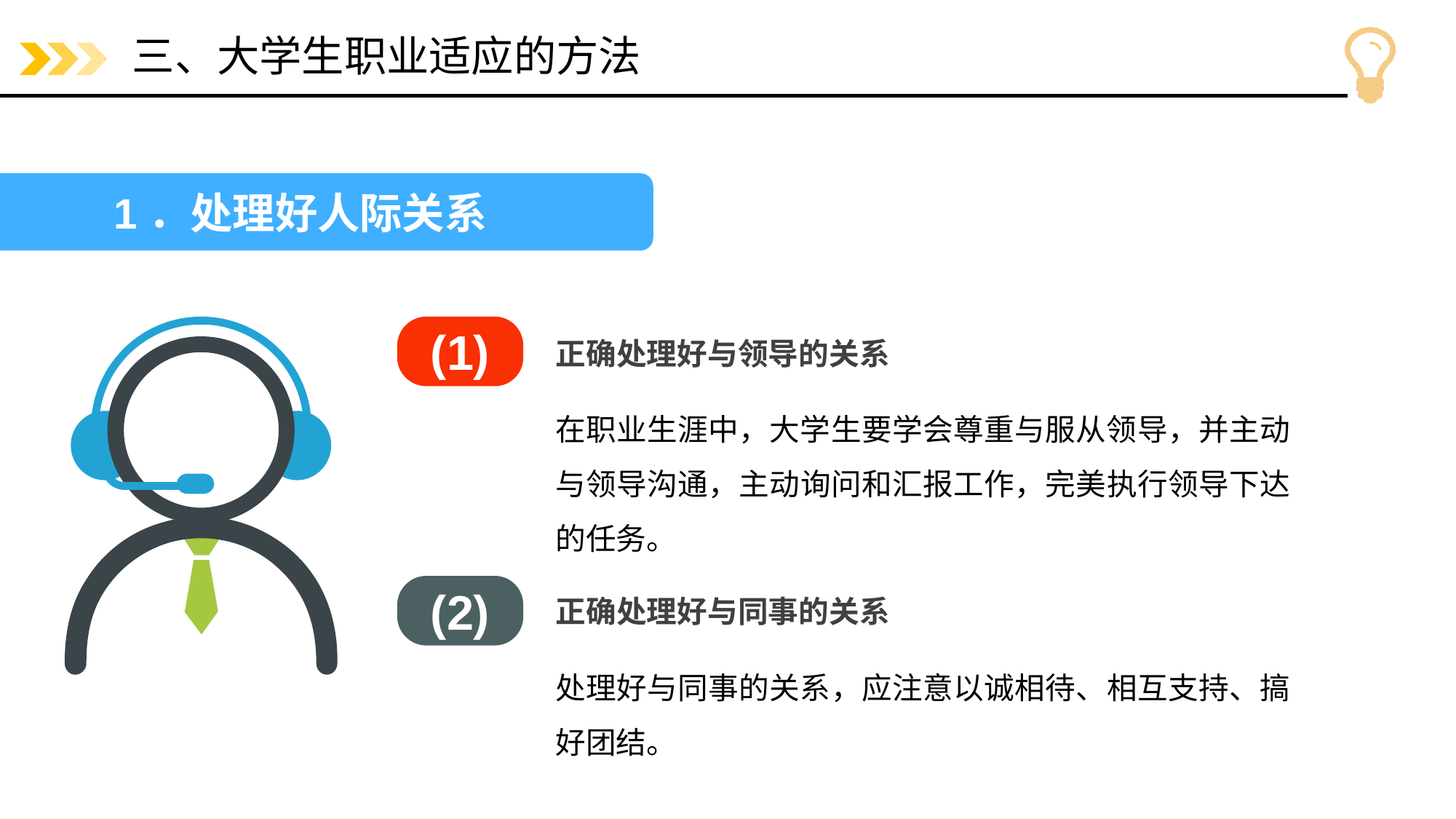

6
# 三、大学生职业适应的方法
1．处理好人际关系

(1)
(2)
正确处理好与领导的关系
在职业生涯中，大学生要学会尊重与服从领导，并主动与领导沟通，主动询问和汇报工作，完美执行领导下达的任务。
正确处理好与同事的关系
处理好与同事的关系，应注意以诚相待、相互支持、搞好团结。